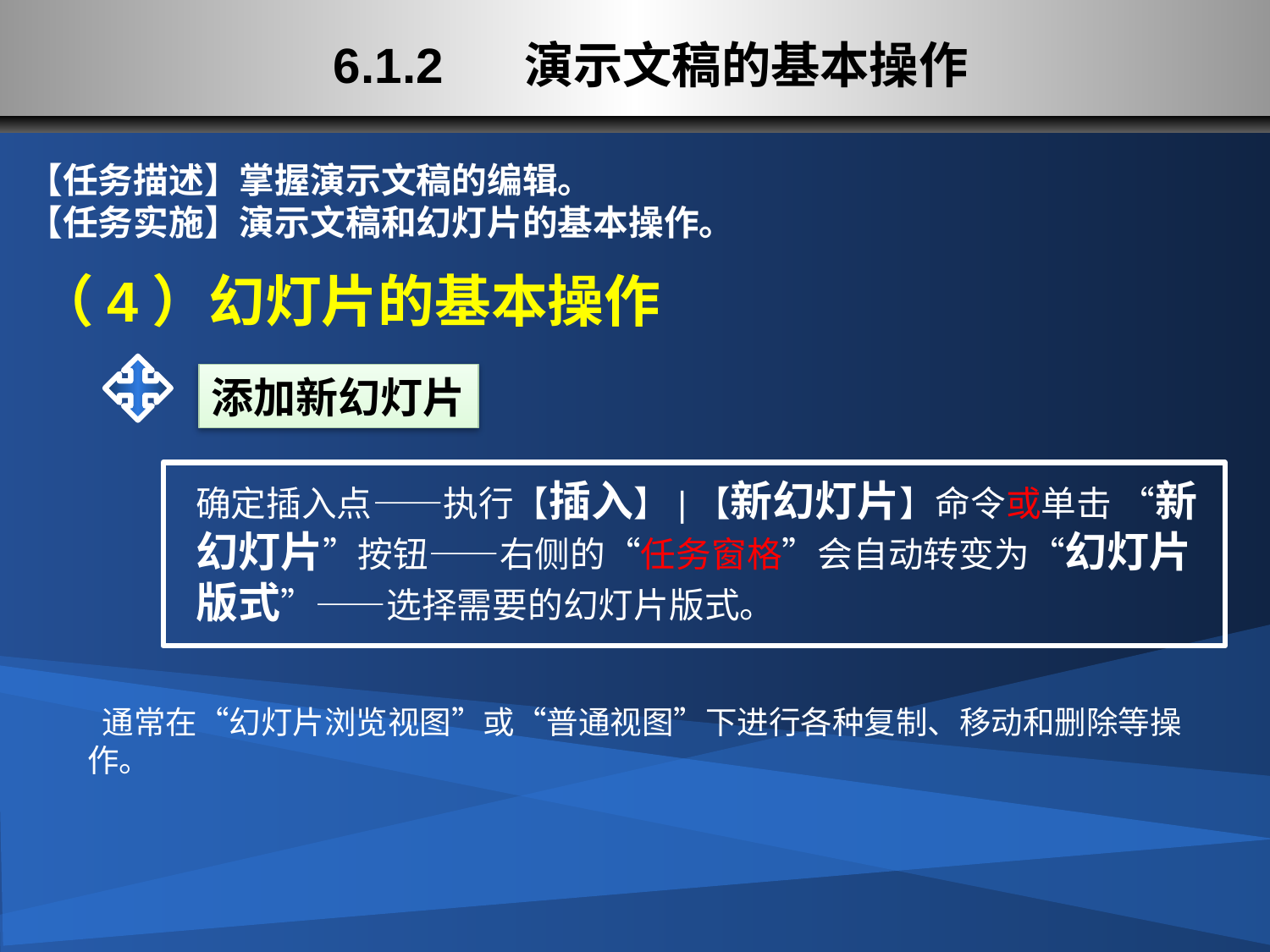

# 6.1.2     演示文稿的基本操作
【任务描述】掌握演示文稿的编辑。
【任务实施】演示文稿和幻灯片的基本操作。
（4）幻灯片的基本操作

添加新幻灯片

确定插入点——执行【插入】|【新幻灯片】命令或单击 “新幻灯片”按钮——右侧的“任务窗格”会自动转变为“幻灯片版式”——选择需要的幻灯片版式。
 通常在“幻灯片浏览视图”或“普通视图”下进行各种复制、移动和删除等操作。